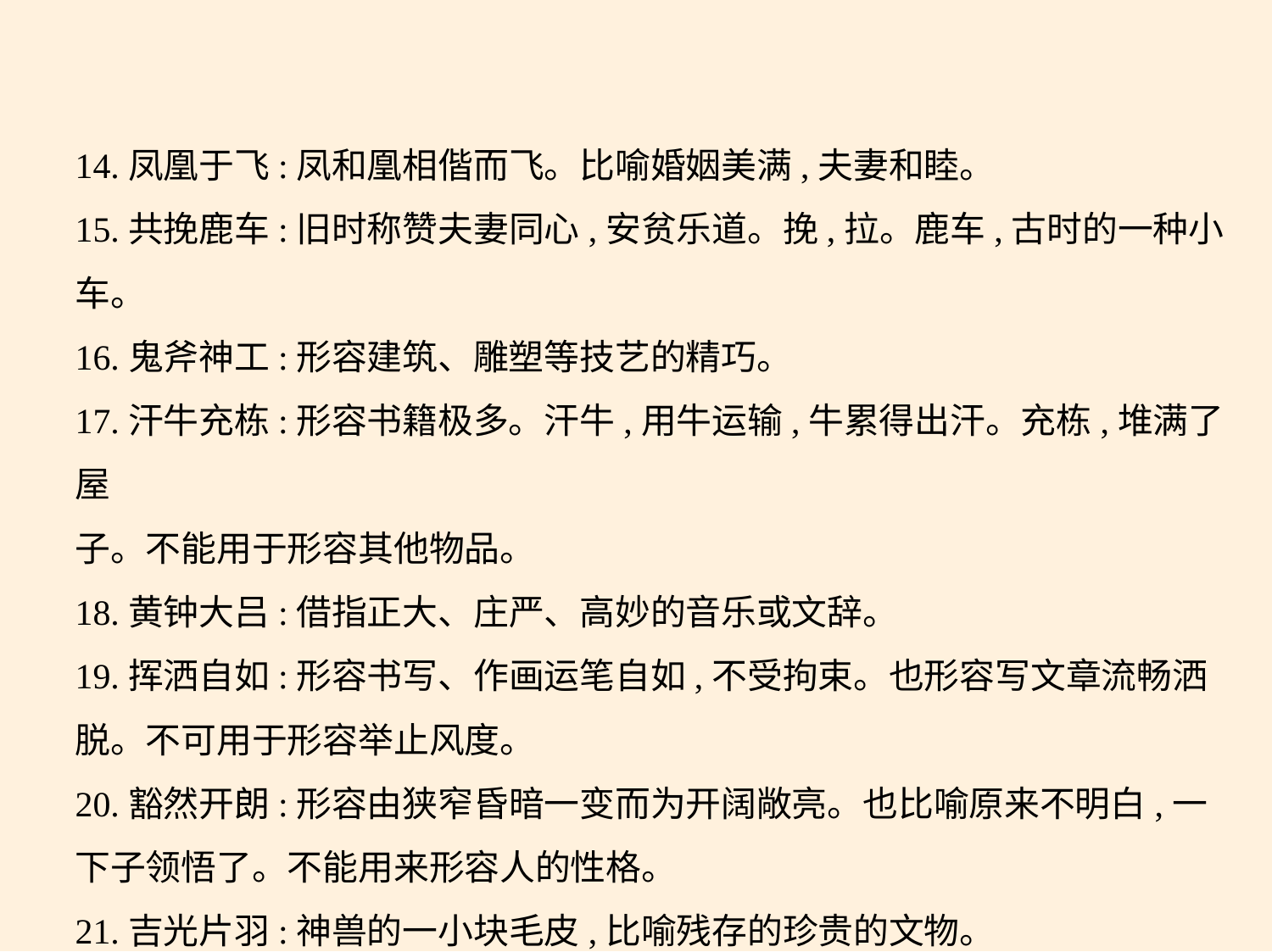

14.凤凰于飞:凤和凰相偕而飞。比喻婚姻美满,夫妻和睦。
15.共挽鹿车:旧时称赞夫妻同心,安贫乐道。挽,拉。鹿车,古时的一种小
车。
16.鬼斧神工:形容建筑、雕塑等技艺的精巧。
17.汗牛充栋:形容书籍极多。汗牛,用牛运输,牛累得出汗。充栋,堆满了屋
子。不能用于形容其他物品。
18.黄钟大吕:借指正大、庄严、高妙的音乐或文辞。
19.挥洒自如:形容书写、作画运笔自如,不受拘束。也形容写文章流畅洒
脱。不可用于形容举止风度。
20.豁然开朗:形容由狭窄昏暗一变而为开阔敞亮。也比喻原来不明白,一
下子领悟了。不能用来形容人的性格。
21.吉光片羽:神兽的一小块毛皮,比喻残存的珍贵的文物。